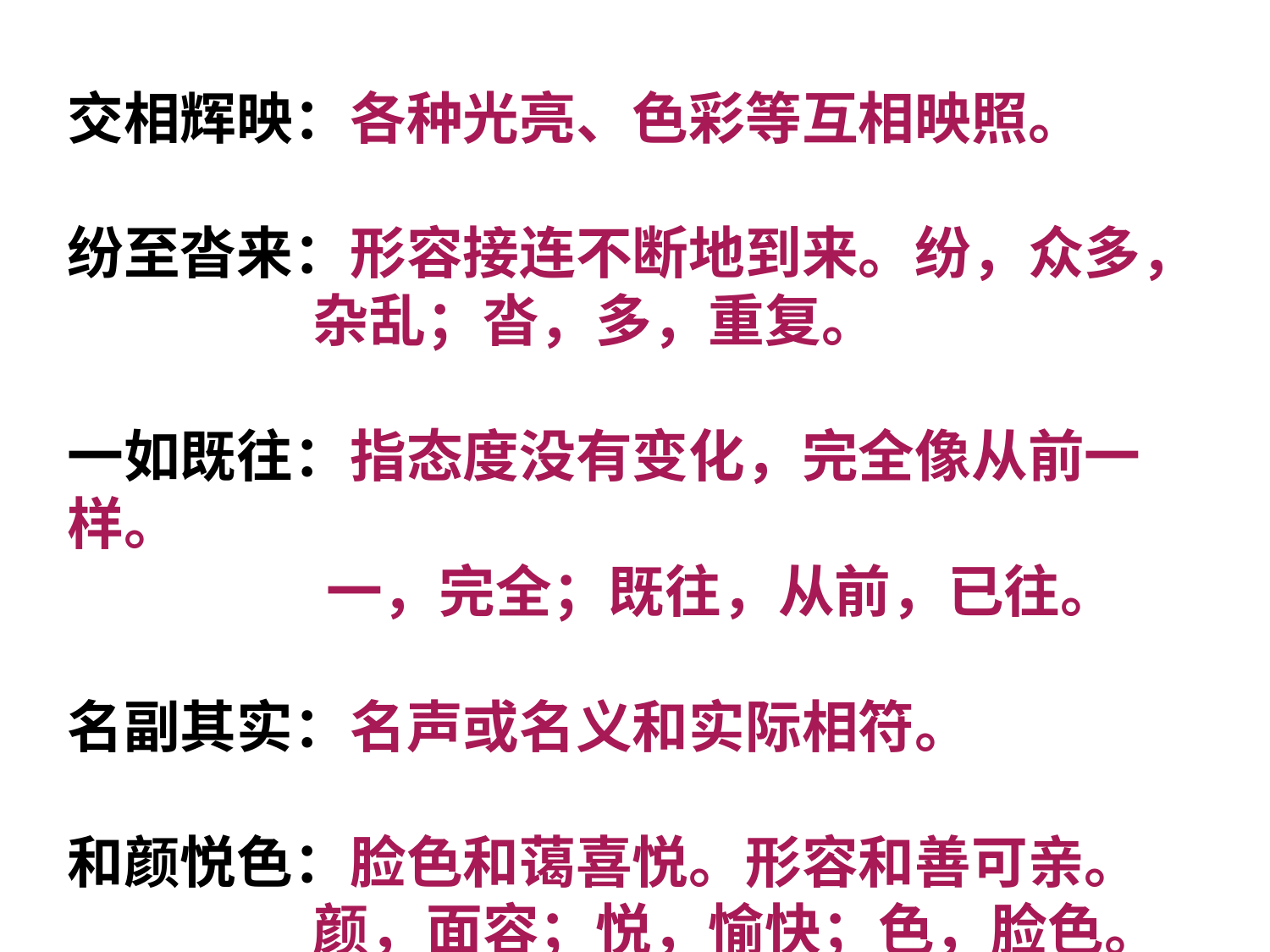

交相辉映：各种光亮、色彩等互相映照。

纷至沓来：形容接连不断地到来。纷，众多，
                  杂乱；沓，多，重复。

一如既往：指态度没有变化，完全像从前一样。
                   一，完全；既往，从前，已往。

名副其实：名声或名义和实际相符。

和颜悦色：脸色和蔼喜悦。形容和善可亲。
                  颜，面容；悦，愉快；色，脸色。